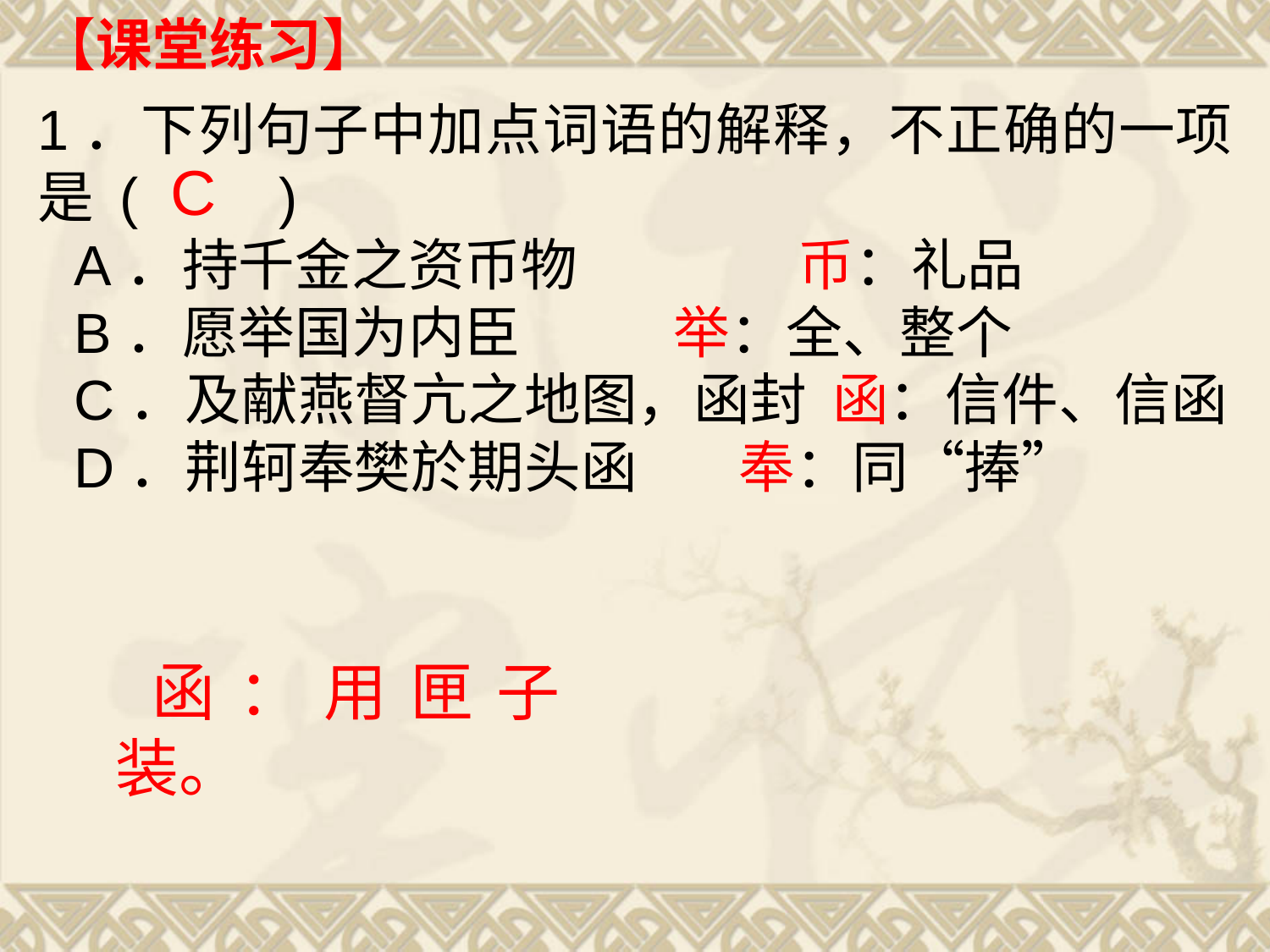

【课堂练习】
1．下列句子中加点词语的解释，不正确的一项是 (　　)
A．持千金之资币物　　　    币：礼品
B．愿举国为内臣            举：全、整个
C．及献燕督亢之地图，函封  函：信件、信函
D．荆轲奉樊於期头函        奉：同“捧”
C
函：用匣子装。